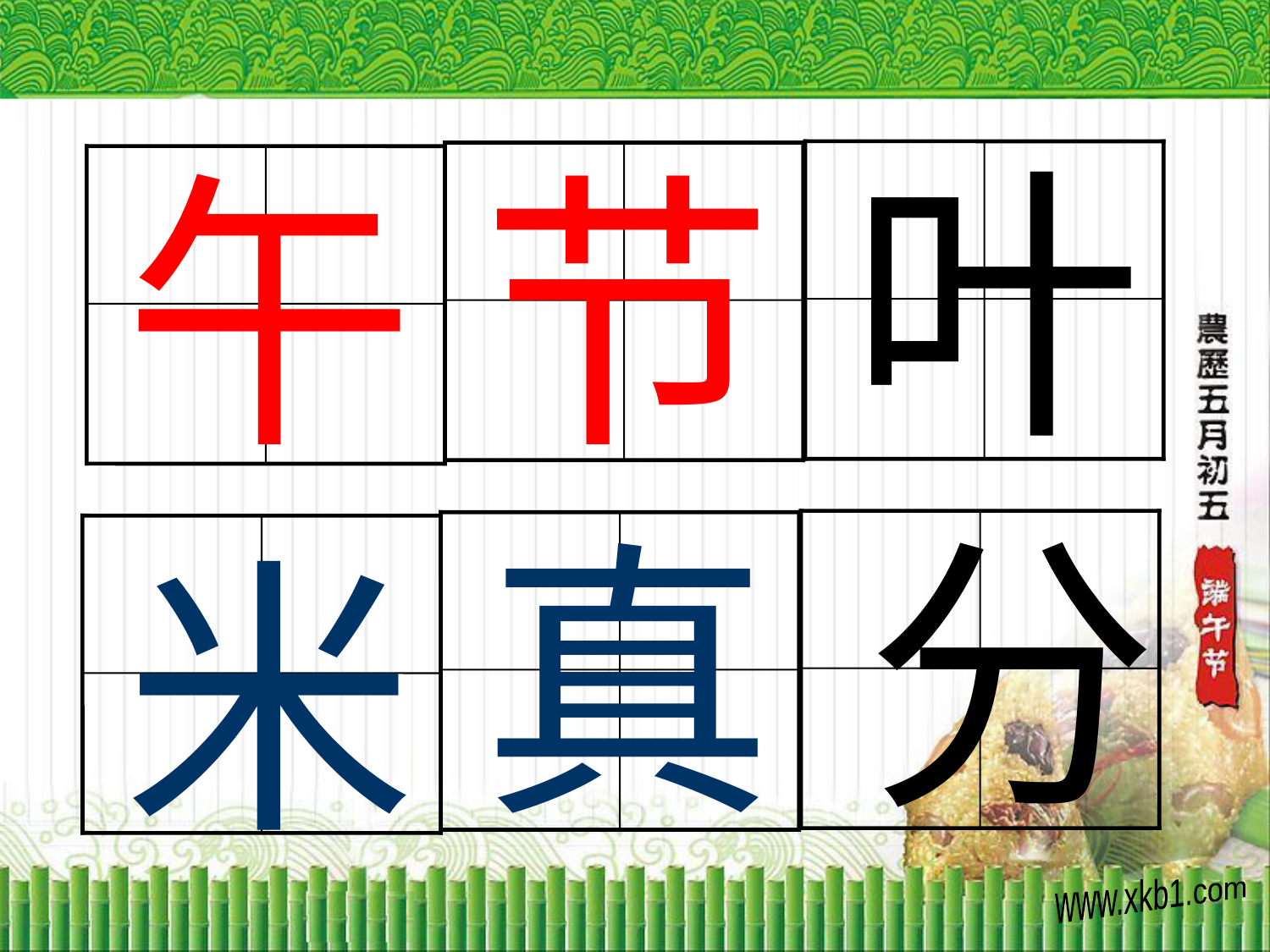

叶
午
节

分
真
米

www.xkb1.com